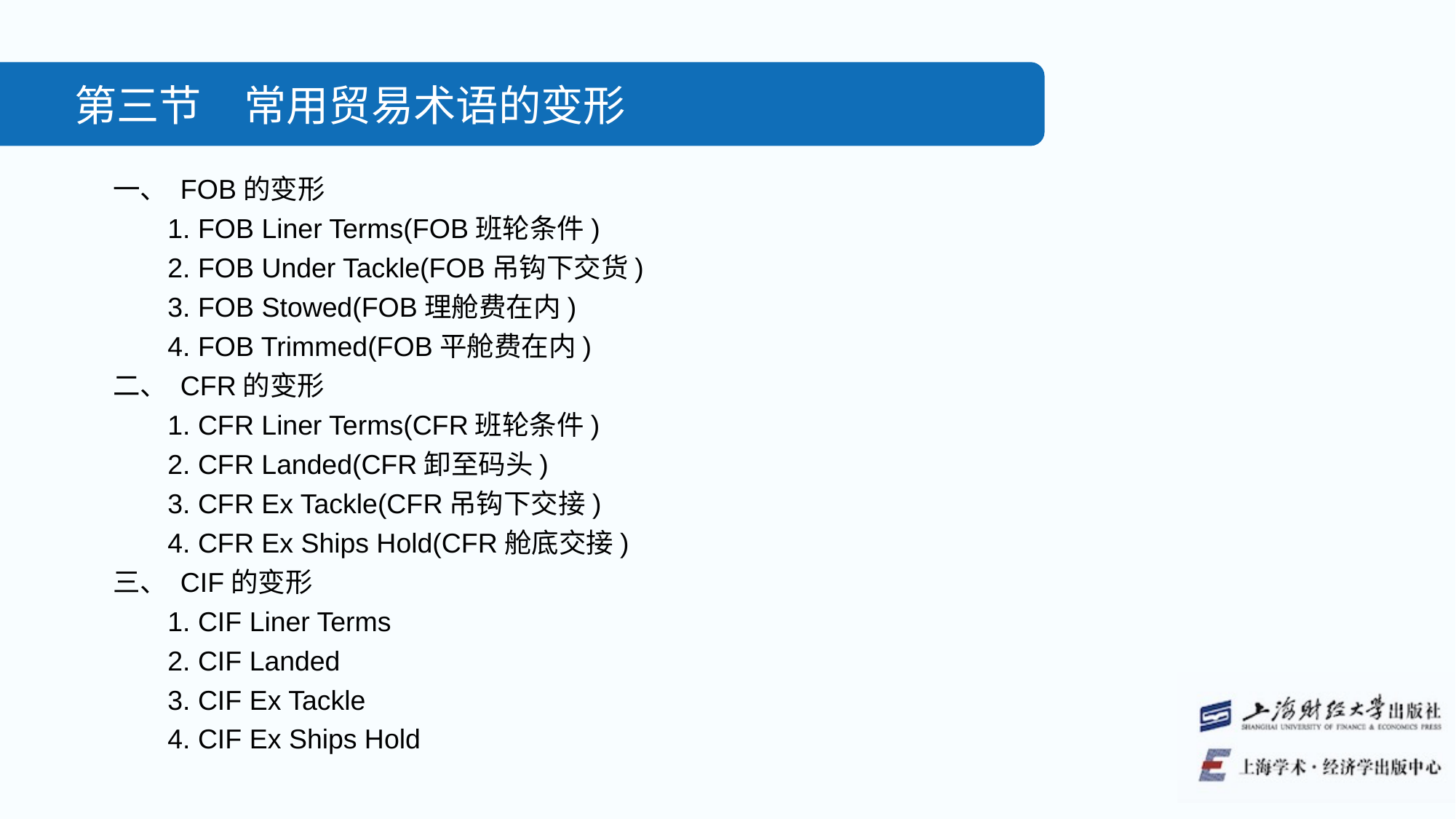

第三节　常用贸易术语的变形
一、 FOB的变形
1. FOB Liner Terms(FOB班轮条件)
2. FOB Under Tackle(FOB吊钩下交货)
3. FOB Stowed(FOB理舱费在内)
4. FOB Trimmed(FOB平舱费在内)
二、 CFR的变形
1. CFR Liner Terms(CFR班轮条件)
2. CFR Landed(CFR卸至码头)
3. CFR Ex Tackle(CFR吊钩下交接)
4. CFR Ex Ships Hold(CFR舱底交接)
三、 CIF的变形
1. CIF Liner Terms
2. CIF Landed
3. CIF Ex Tackle
4. CIF Ex Ships Hold